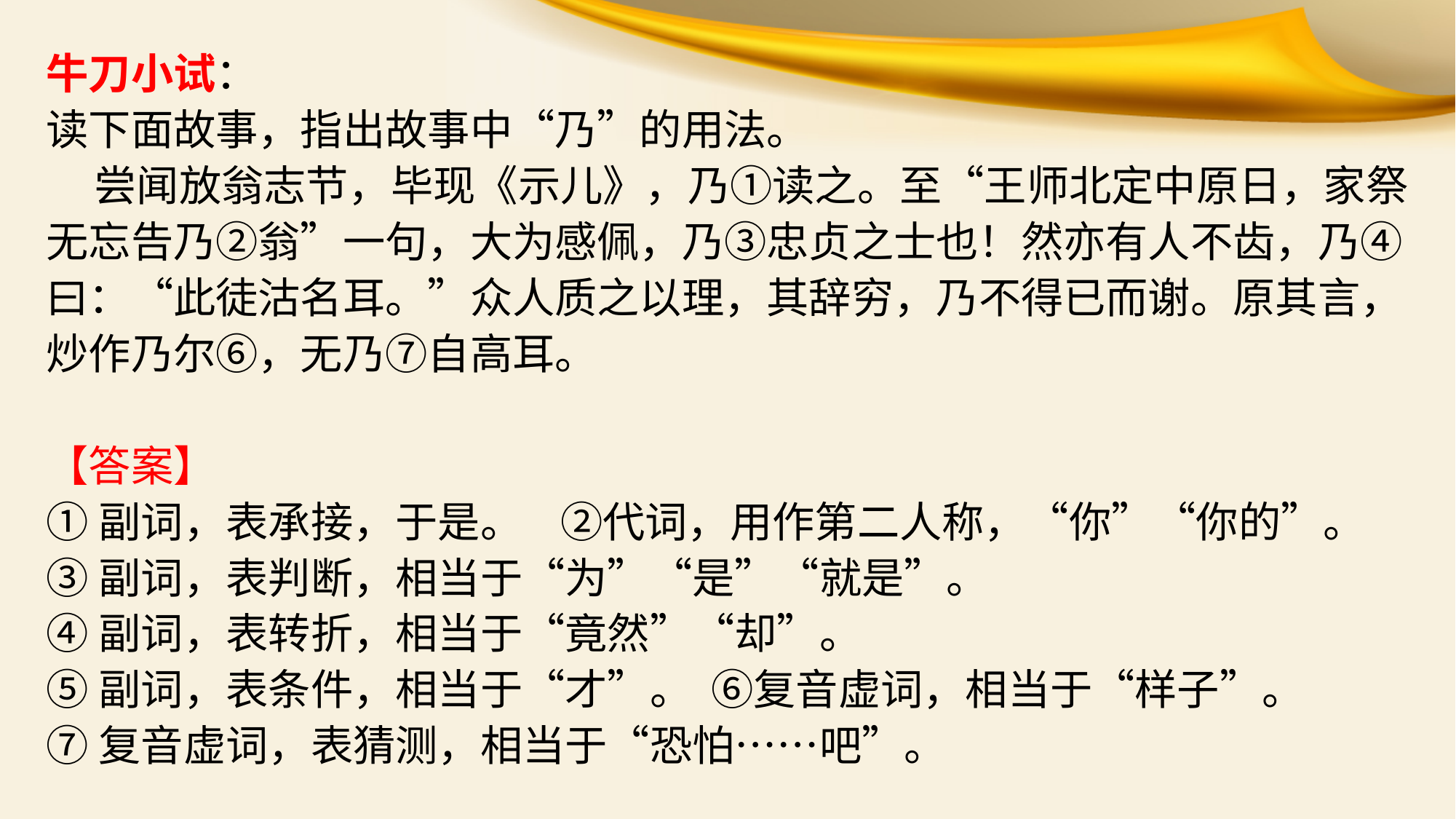

牛刀小试：
读下面故事，指出故事中“乃”的用法。
    尝闻放翁志节，毕现《示儿》，乃①读之。至“王师北定中原日，家祭无忘告乃②翁”一句，大为感佩，乃③忠贞之士也！然亦有人不齿，乃④曰：“此徒沽名耳。”众人质之以理，其辞穷，乃不得已而谢。原其言，炒作乃尔⑥，无乃⑦自高耳。

【答案】
①副词，表承接，于是。    ②代词，用作第二人称，“你”“你的”。
③副词，表判断，相当于“为”“是”“就是”。
④副词，表转折，相当于“竟然”“却”。
⑤副词，表条件，相当于“才”。  ⑥复音虚词，相当于“样子”。
⑦复音虚词，表猜测，相当于“恐怕……吧”。